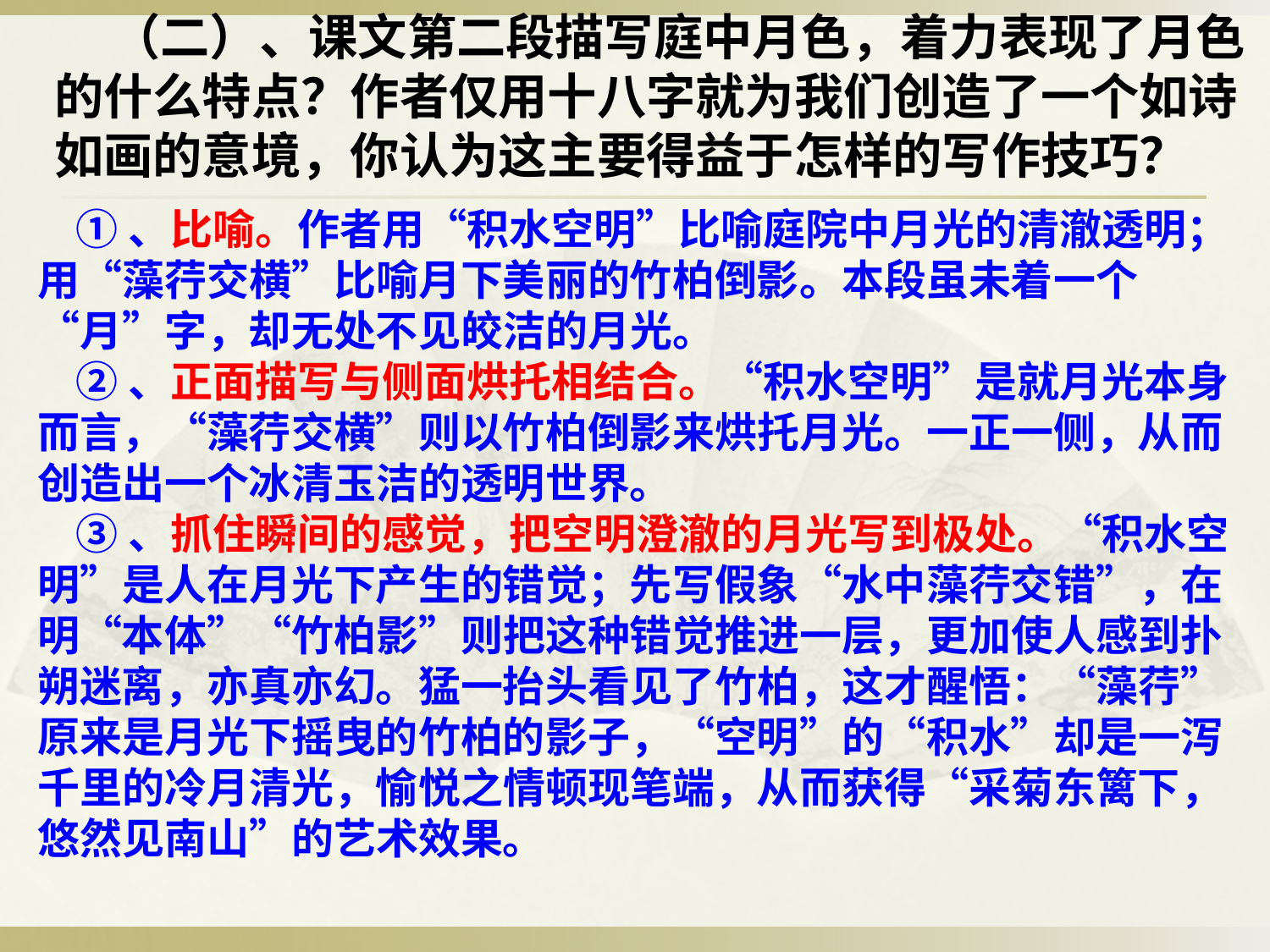

（二）、课文第二段描写庭中月色，着力表现了月色的什么特点？作者仅用十八字就为我们创造了一个如诗如画的意境，你认为这主要得益于怎样的写作技巧？
    ①、比喻。作者用“积水空明”比喻庭院中月光的清澈透明；用“藻荇交横”比喻月下美丽的竹柏倒影。本段虽未着一个“月”字，却无处不见皎洁的月光。
    ②、正面描写与侧面烘托相结合。“积水空明”是就月光本身而言，“藻荇交横”则以竹柏倒影来烘托月光。一正一侧，从而创造出一个冰清玉洁的透明世界。
    ③、抓住瞬间的感觉，把空明澄澈的月光写到极处。“积水空明”是人在月光下产生的错觉；先写假象“水中藻荇交错”，在明“本体”“竹柏影”则把这种错觉推进一层，更加使人感到扑朔迷离，亦真亦幻。猛一抬头看见了竹柏，这才醒悟：“藻荇”原来是月光下摇曳的竹柏的影子，“空明”的“积水”却是一泻千里的冷月清光，愉悦之情顿现笔端，从而获得“采菊东篱下，悠然见南山”的艺术效果。